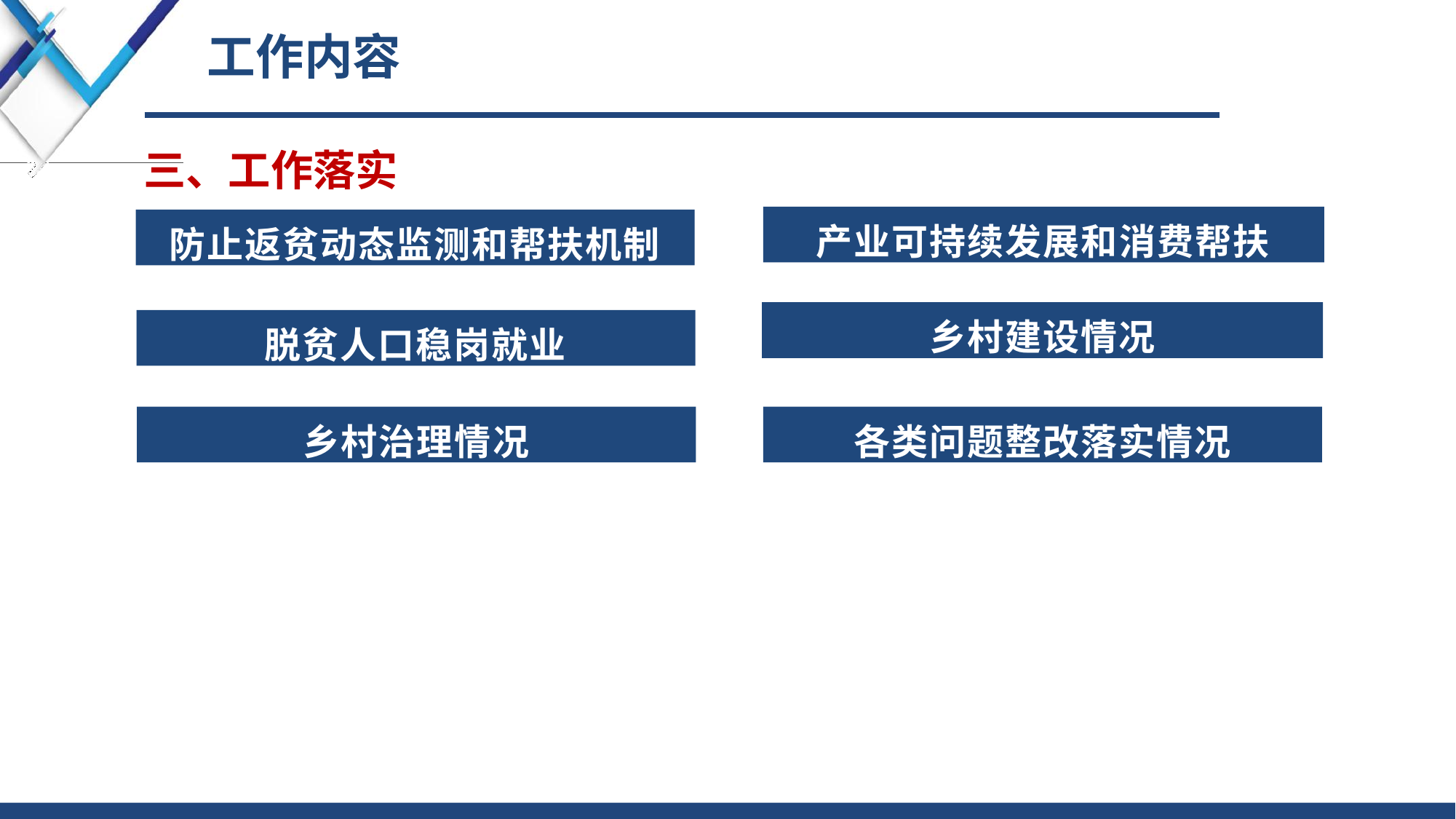

# 工作内容

三、工作落实
产业可持续发展和消费帮扶
防止返贫动态监测和帮扶机制
乡村建设情况
脱贫人口稳岗就业
乡村治理情况
各类问题整改落实情况